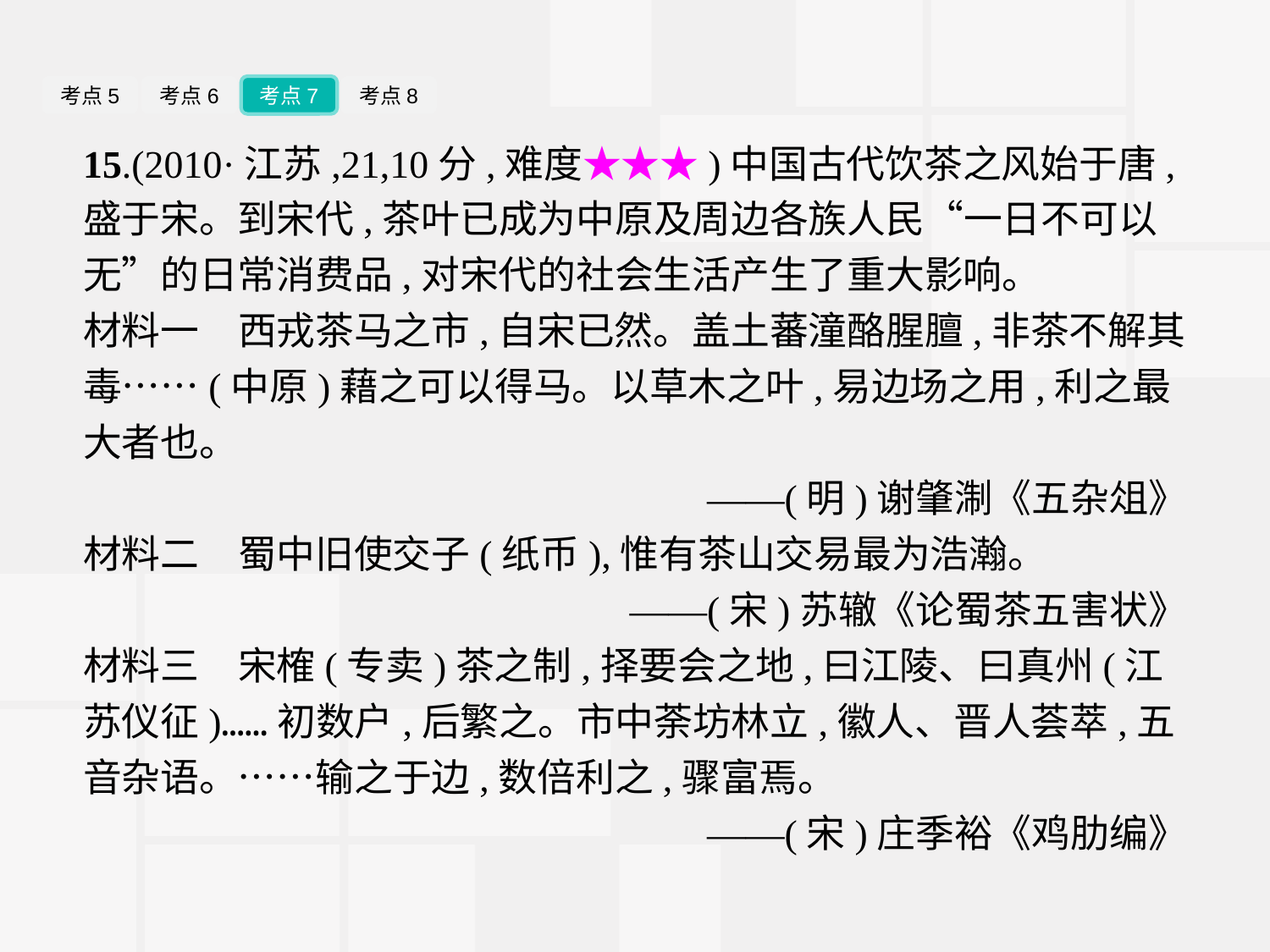

考点5
考点6
考点7
考点8
15.(2010·江苏,21,10分,难度★★★)中国古代饮茶之风始于唐,盛于宋。到宋代,茶叶已成为中原及周边各族人民“一日不可以无”的日常消费品,对宋代的社会生活产生了重大影响。
材料一　西戎茶马之市,自宋已然。盖土蕃潼酪腥膻,非茶不解其毒……(中原)藉之可以得马。以草木之叶,易边场之用,利之最大者也。
——(明)谢肇淛《五杂俎》
材料二　蜀中旧使交子(纸币),惟有茶山交易最为浩瀚。
——(宋)苏辙《论蜀茶五害状》
材料三　宋榷(专卖)茶之制,择要会之地,曰江陵、曰真州(江苏仪征)……初数户,后繁之。市中荼坊林立,徽人、晋人荟萃,五音杂语。……输之于边,数倍利之,骤富焉。
——(宋)庄季裕《鸡肋编》